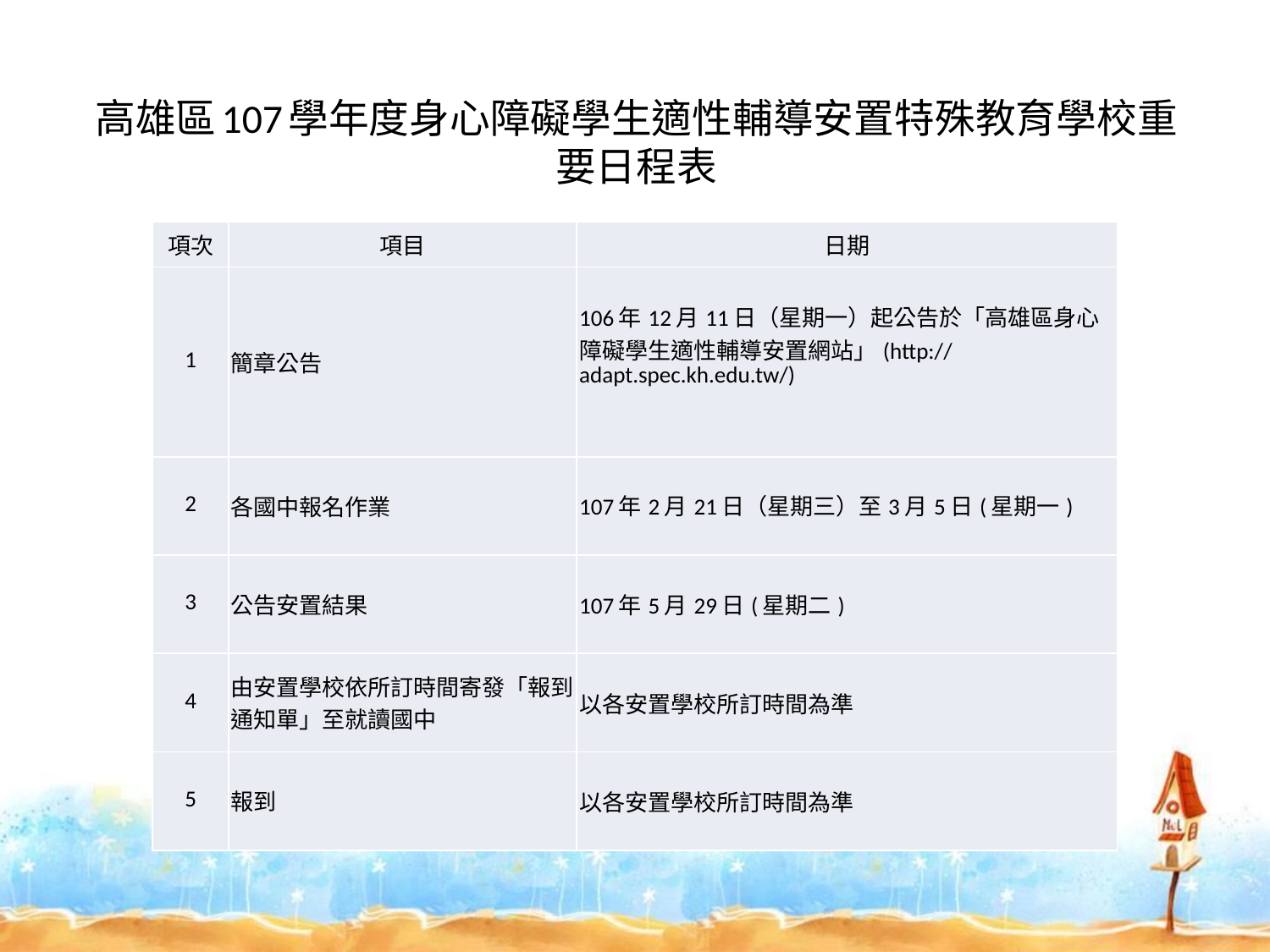

# 高雄區107學年度身心障礙學生適性輔導安置特殊教育學校重 要日程表
| 項次 | 項目 | 日期 |
| --- | --- | --- |
| 1 | 簡章公告 | 106年12月11日（星期一）起公告於「高雄區身心障礙學生適性輔導安置網站」(http://adapt.spec.kh.edu.tw/) |
| 2 | 各國中報名作業 | 107年2月21日（星期三）至3月5日(星期一) |
| 3 | 公告安置結果 | 107年5月29日(星期二) |
| 4 | 由安置學校依所訂時間寄發「報到通知單」至就讀國中 | 以各安置學校所訂時間為準 |
| 5 | 報到 | 以各安置學校所訂時間為準 |